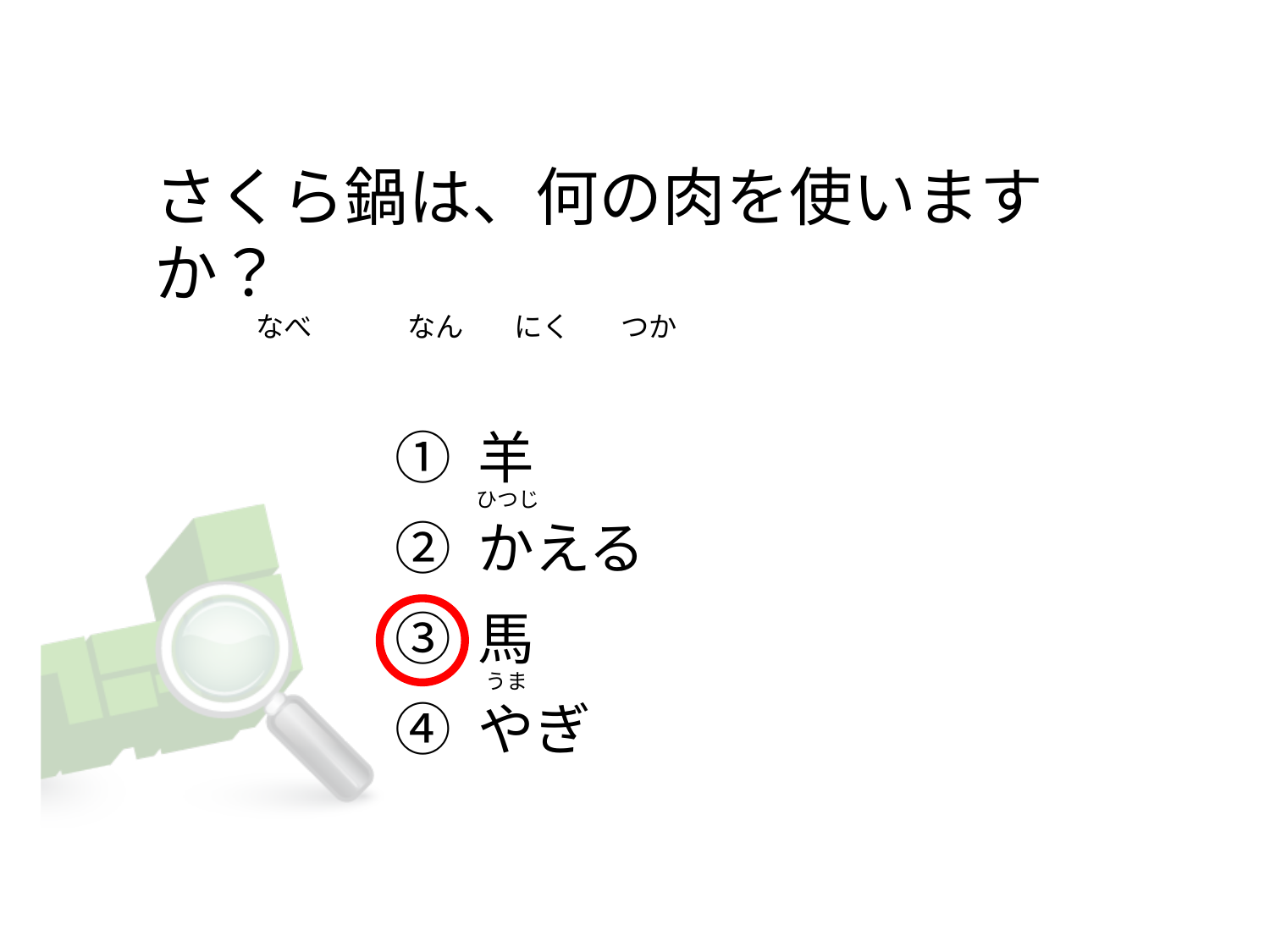

# さくら鍋は、何の肉を使いますか？                 なべ               なん        にく        つか
① 羊
② かえる
③ 馬
④ やぎ
ひつじ

 うま